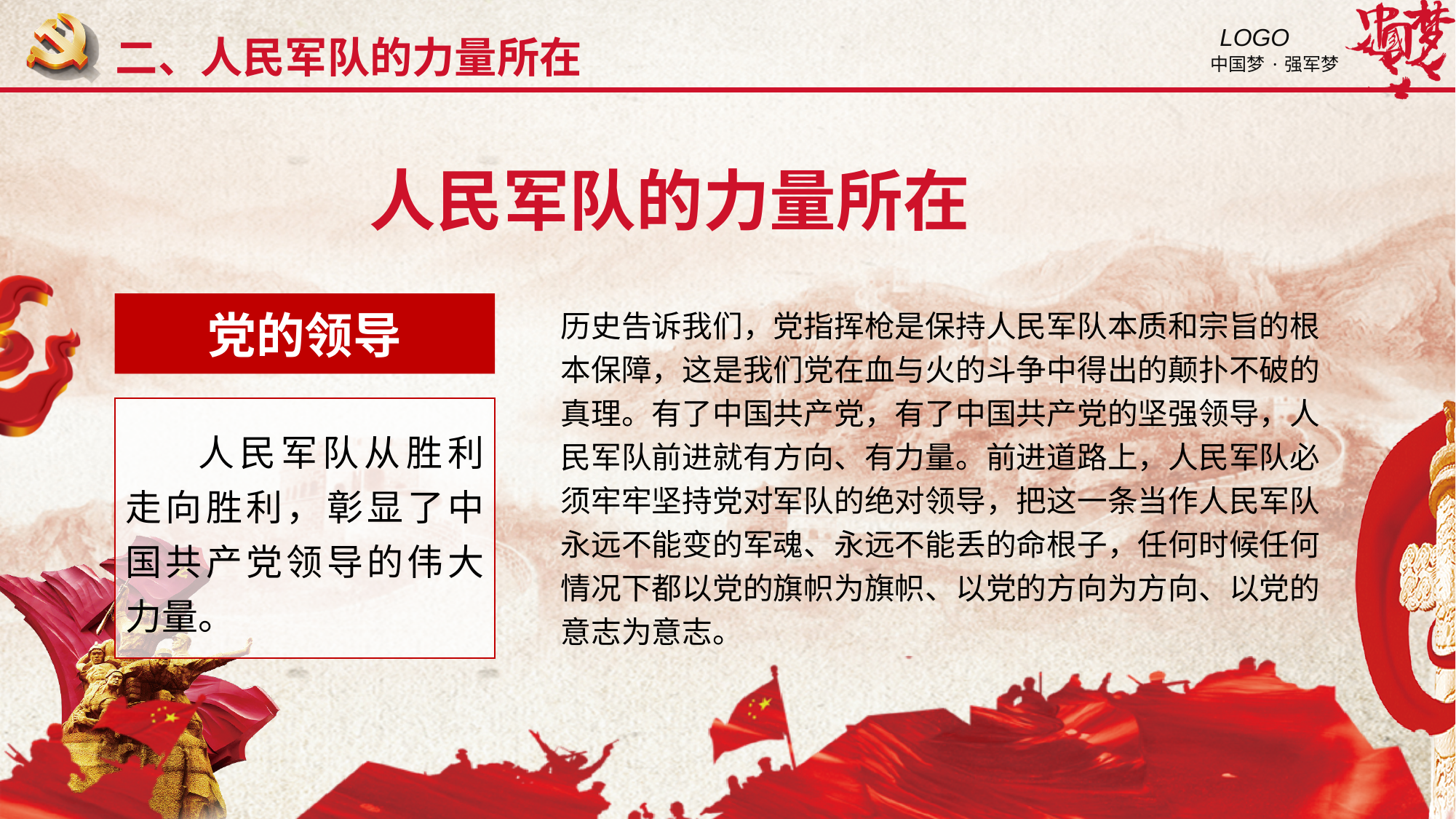

人民军队的力量所在
党的领导
历史告诉我们，党指挥枪是保持人民军队本质和宗旨的根本保障，这是我们党在血与火的斗争中得出的颠扑不破的真理。有了中国共产党，有了中国共产党的坚强领导，人民军队前进就有方向、有力量。前进道路上，人民军队必须牢牢坚持党对军队的绝对领导，把这一条当作人民军队永远不能变的军魂、永远不能丢的命根子，任何时候任何情况下都以党的旗帜为旗帜、以党的方向为方向、以党的意志为意志。
人民军队从胜利走向胜利，彰显了中国共产党领导的伟大力量。